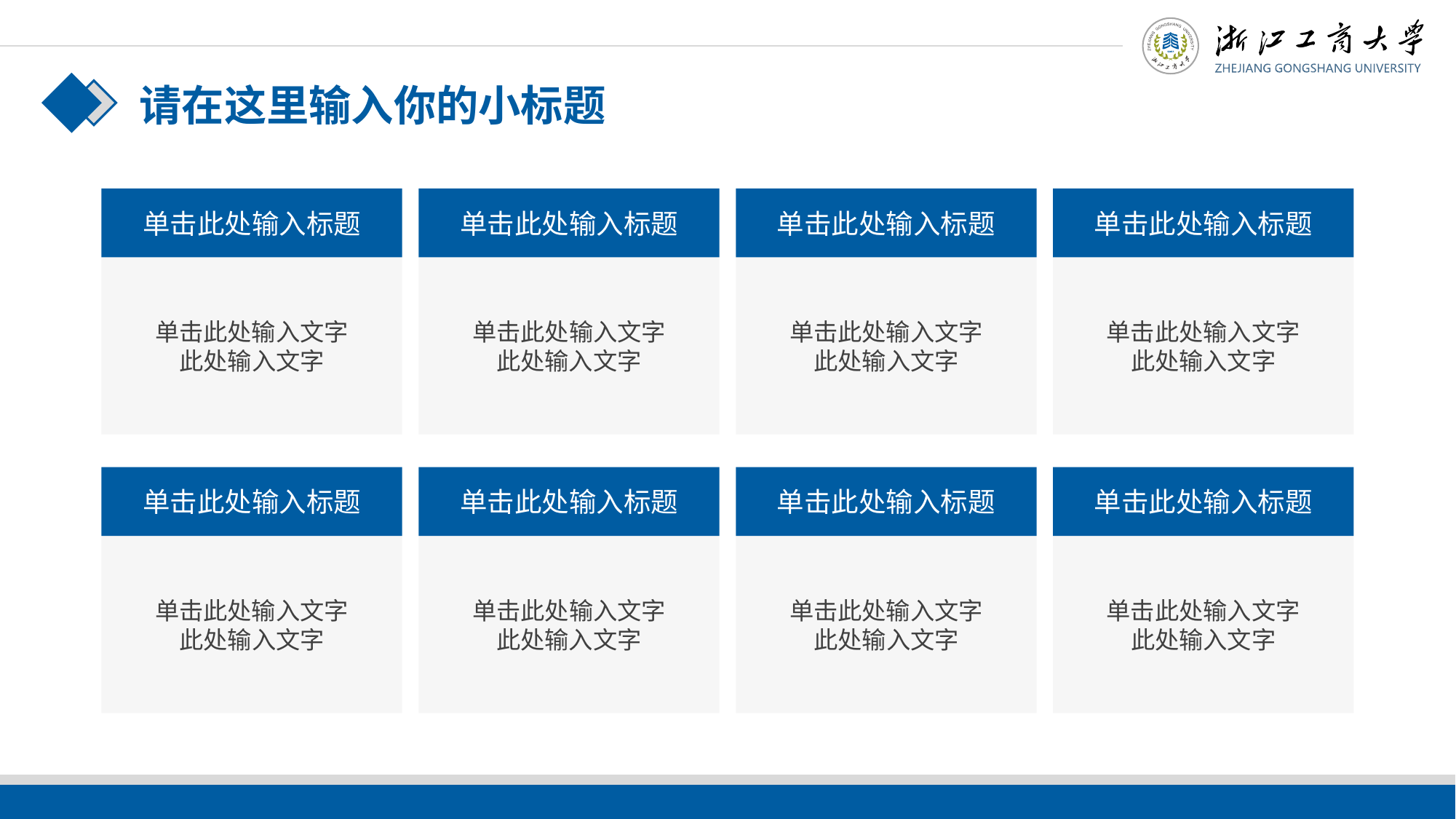

请在这里输入你的小标题

单击此处输入标题
单击此处输入标题
单击此处输入标题
单击此处输入标题
单击此处输入文字
此处输入文字
单击此处输入文字
此处输入文字
单击此处输入文字
此处输入文字
单击此处输入文字
此处输入文字
单击此处输入标题
单击此处输入标题
单击此处输入标题
单击此处输入标题
单击此处输入文字
此处输入文字
单击此处输入文字
此处输入文字
单击此处输入文字
此处输入文字
单击此处输入文字
此处输入文字